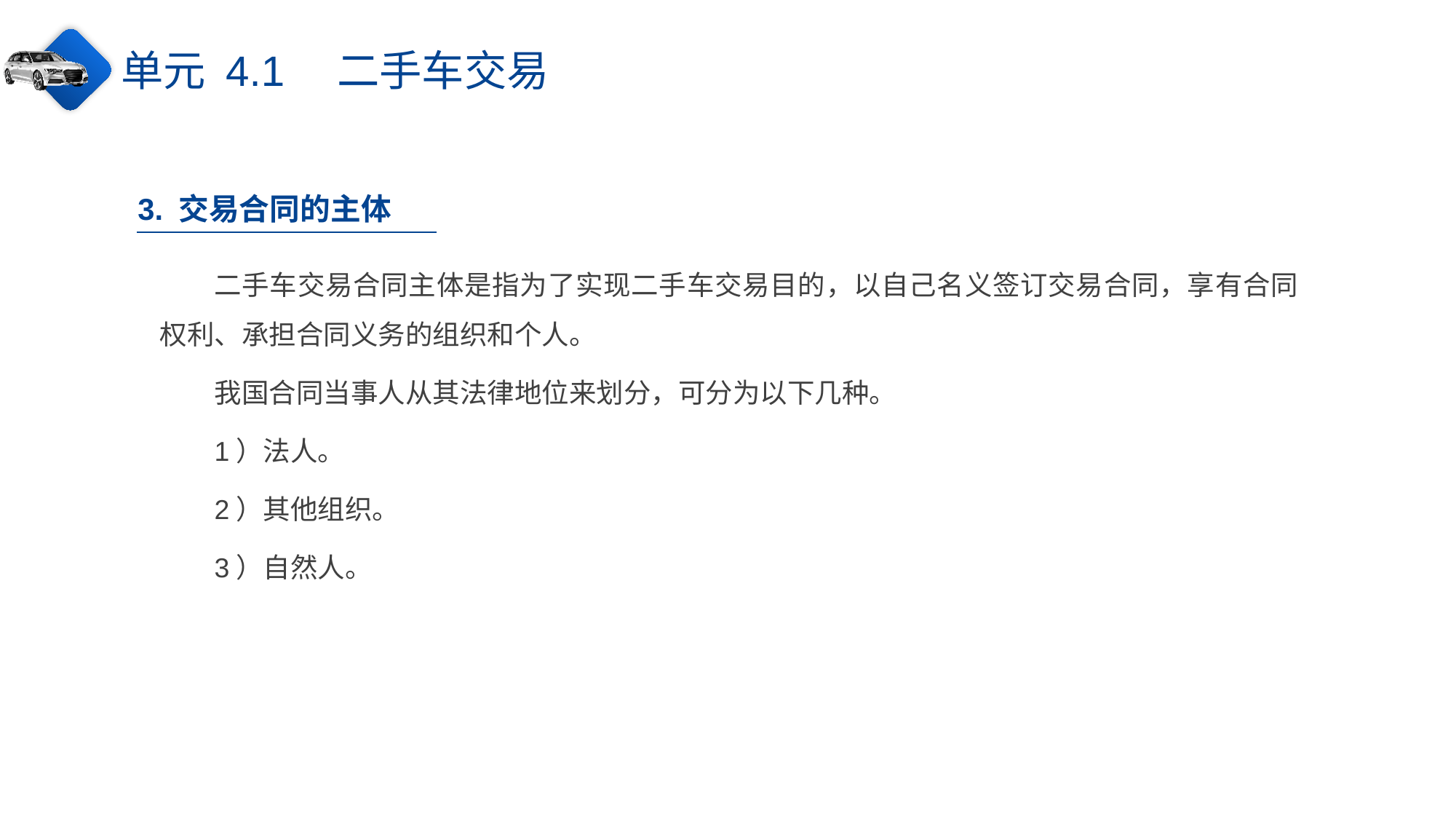

单元 4.1　二手车交易
3. 交易合同的主体
二手车交易合同主体是指为了实现二手车交易目的，以自己名义签订交易合同，享有合同权利、承担合同义务的组织和个人。
我国合同当事人从其法律地位来划分，可分为以下几种。
1）法人。
2）其他组织。
3）自然人。